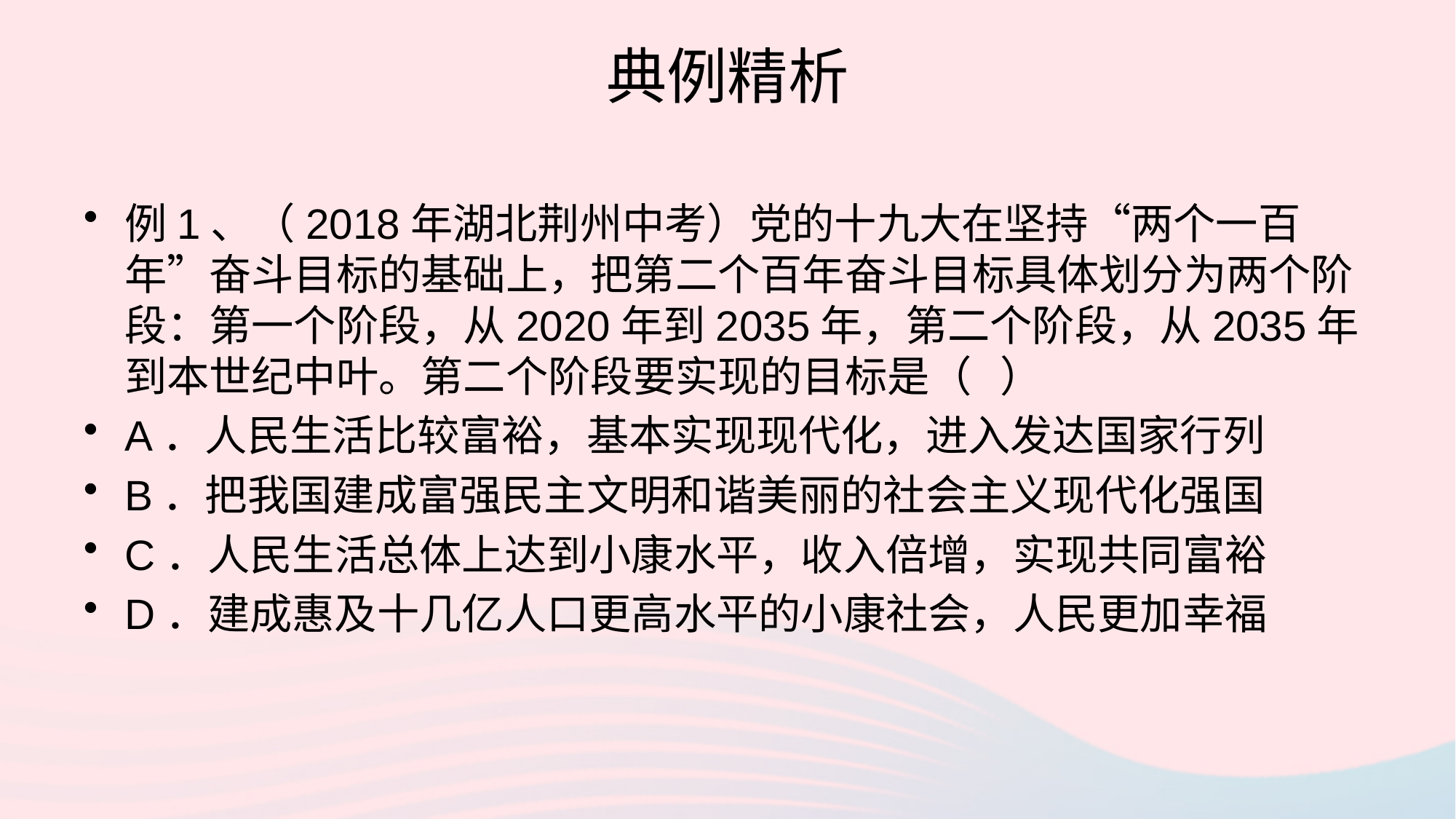

# 典例精析
例1、（2018年湖北荆州中考）党的十九大在坚持“两个一百年”奋斗目标的基础上，把第二个百年奋斗目标具体划分为两个阶段：第一个阶段，从2020年到2035年，第二个阶段，从2035年到本世纪中叶。第二个阶段要实现的目标是（   ）
A．人民生活比较富裕，基本实现现代化，进入发达国家行列
B．把我国建成富强民主文明和谐美丽的社会主义现代化强国
C．人民生活总体上达到小康水平，收入倍增，实现共同富裕
D．建成惠及十几亿人口更高水平的小康社会，人民更加幸福